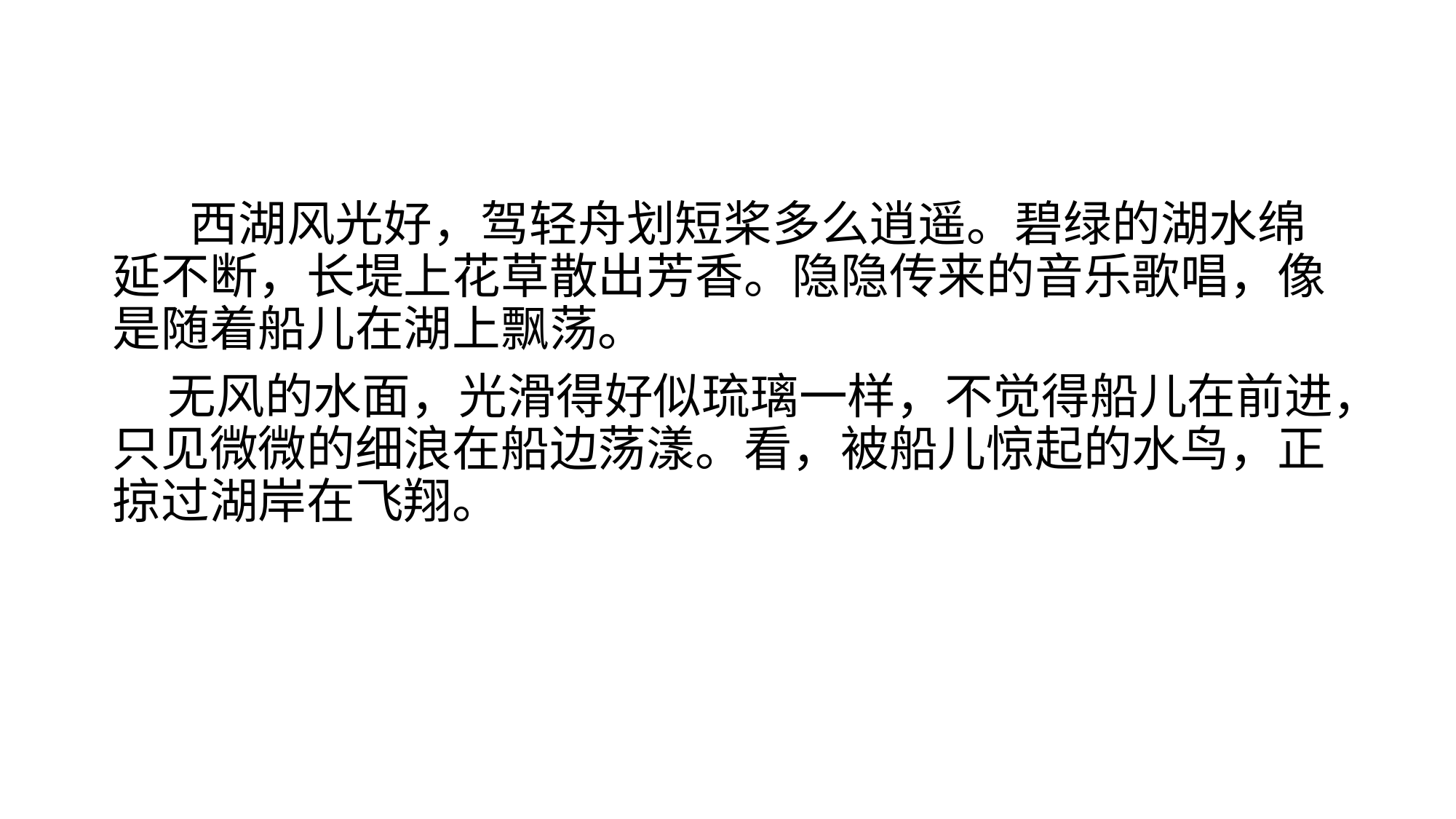

西湖风光好，驾轻舟划短桨多么逍遥。碧绿的湖水绵延不断，长堤上花草散出芳香。隐隐传来的音乐歌唱，像是随着船儿在湖上飘荡。
    无风的水面，光滑得好似琉璃一样，不觉得船儿在前进，只见微微的细浪在船边荡漾。看，被船儿惊起的水鸟，正掠过湖岸在飞翔。